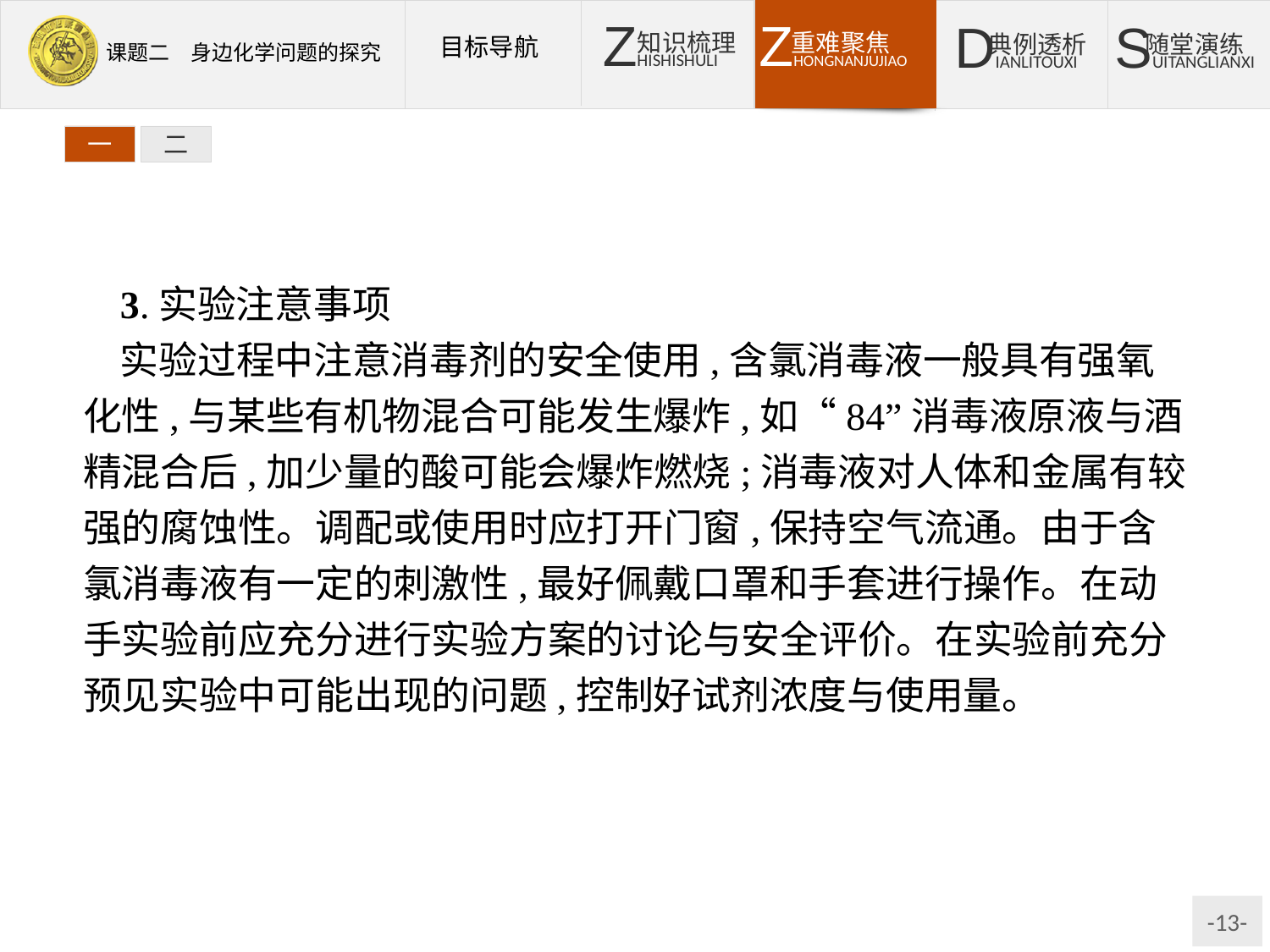

一
二
3.实验注意事项
实验过程中注意消毒剂的安全使用,含氯消毒液一般具有强氧化性,与某些有机物混合可能发生爆炸,如“84”消毒液原液与酒精混合后,加少量的酸可能会爆炸燃烧;消毒液对人体和金属有较强的腐蚀性。调配或使用时应打开门窗,保持空气流通。由于含氯消毒液有一定的刺激性,最好佩戴口罩和手套进行操作。在动手实验前应充分进行实验方案的讨论与安全评价。在实验前充分预见实验中可能出现的问题,控制好试剂浓度与使用量。